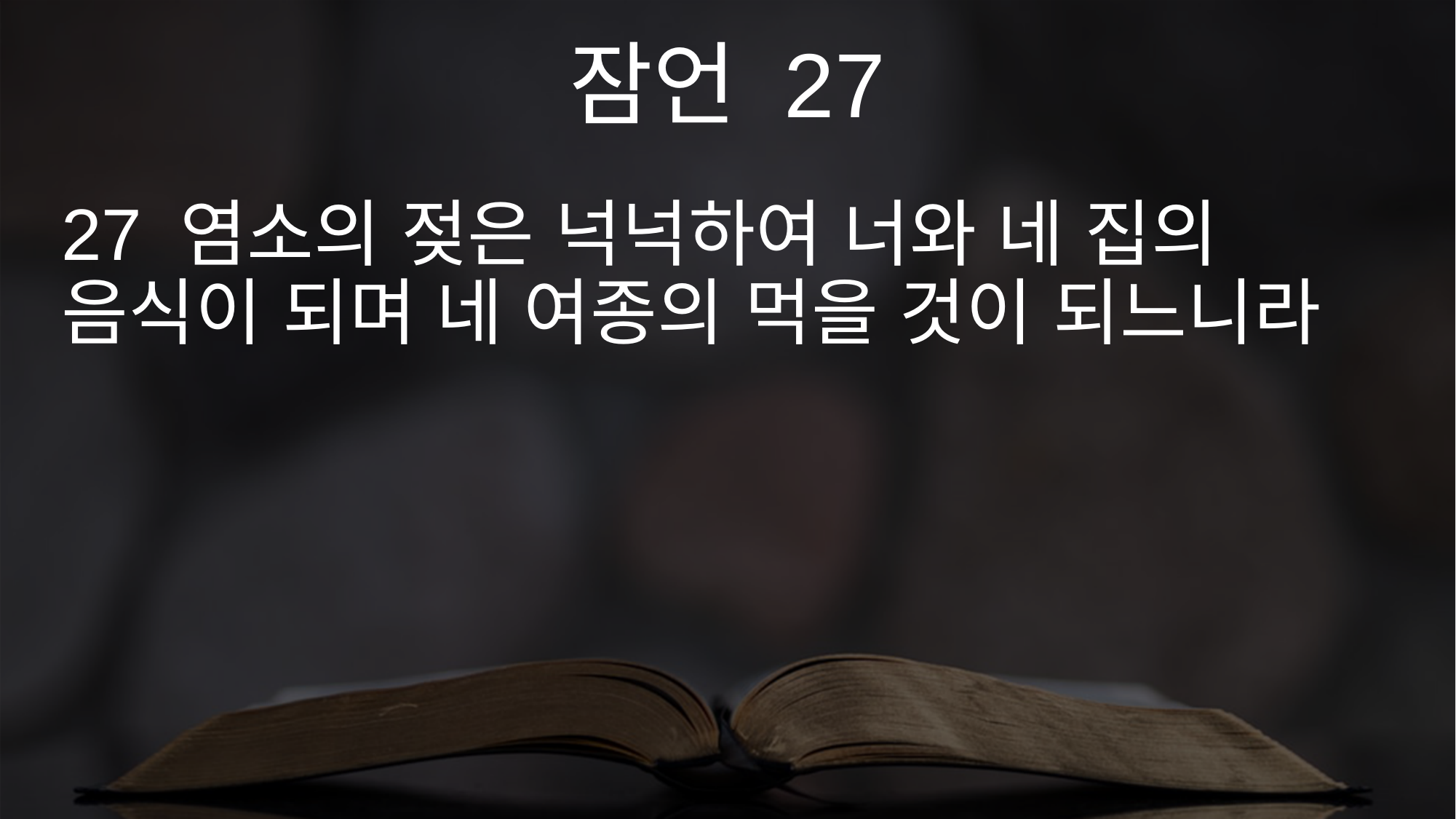

잠언 27
27 염소의 젖은 넉넉하여 너와 네 집의 음식이 되며 네 여종의 먹을 것이 되느니라